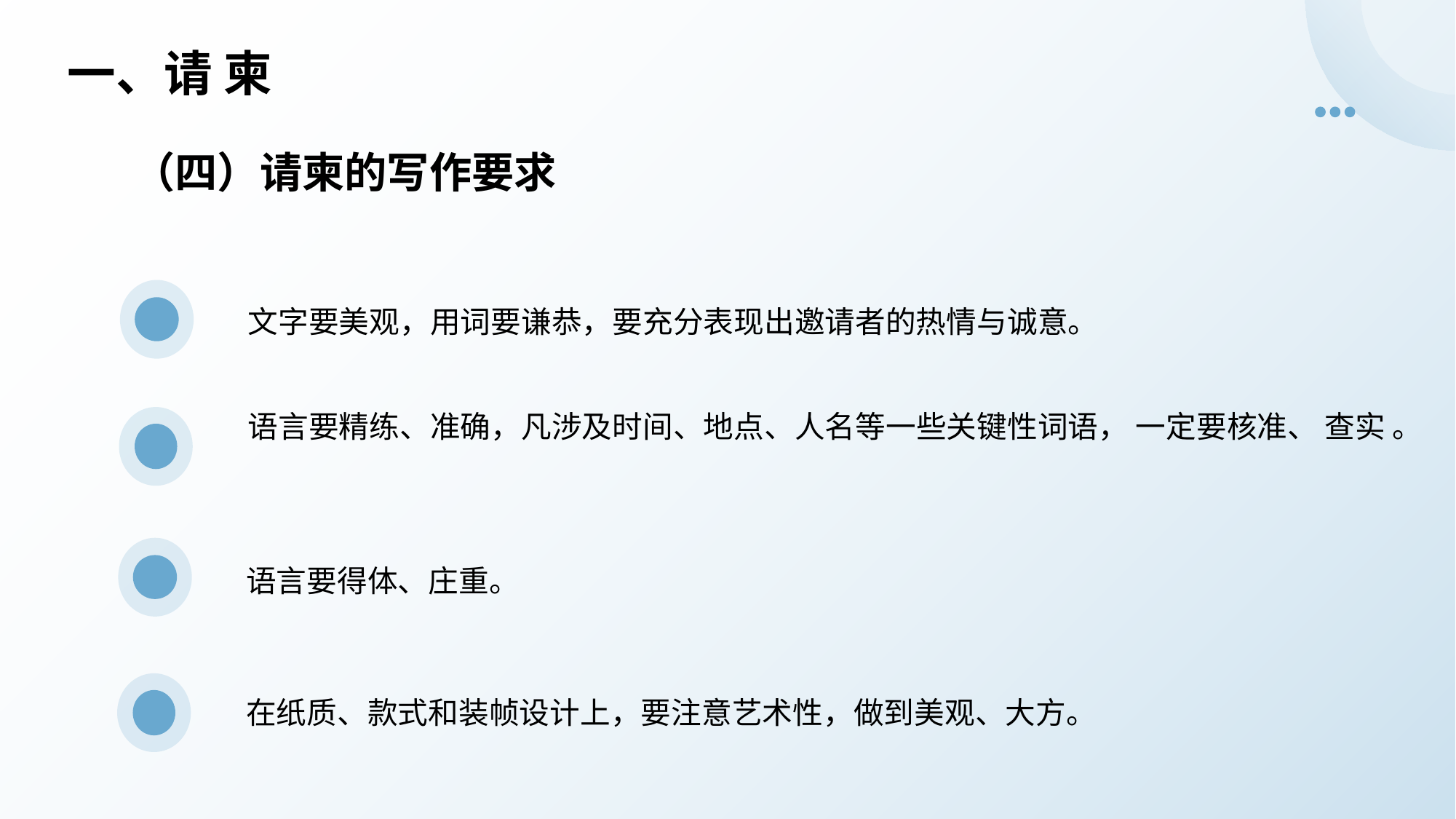

一、请 柬
（四）请柬的写作要求
文字要美观，用词要谦恭，要充分表现出邀请者的热情与诚意。

语言要精练、准确，凡涉及时间、地点、人名等一些关键性词语， 一定要核准、 查实 。

语言要得体、庄重。

在纸质、款式和装帧设计上，要注意艺术性，做到美观、大方。